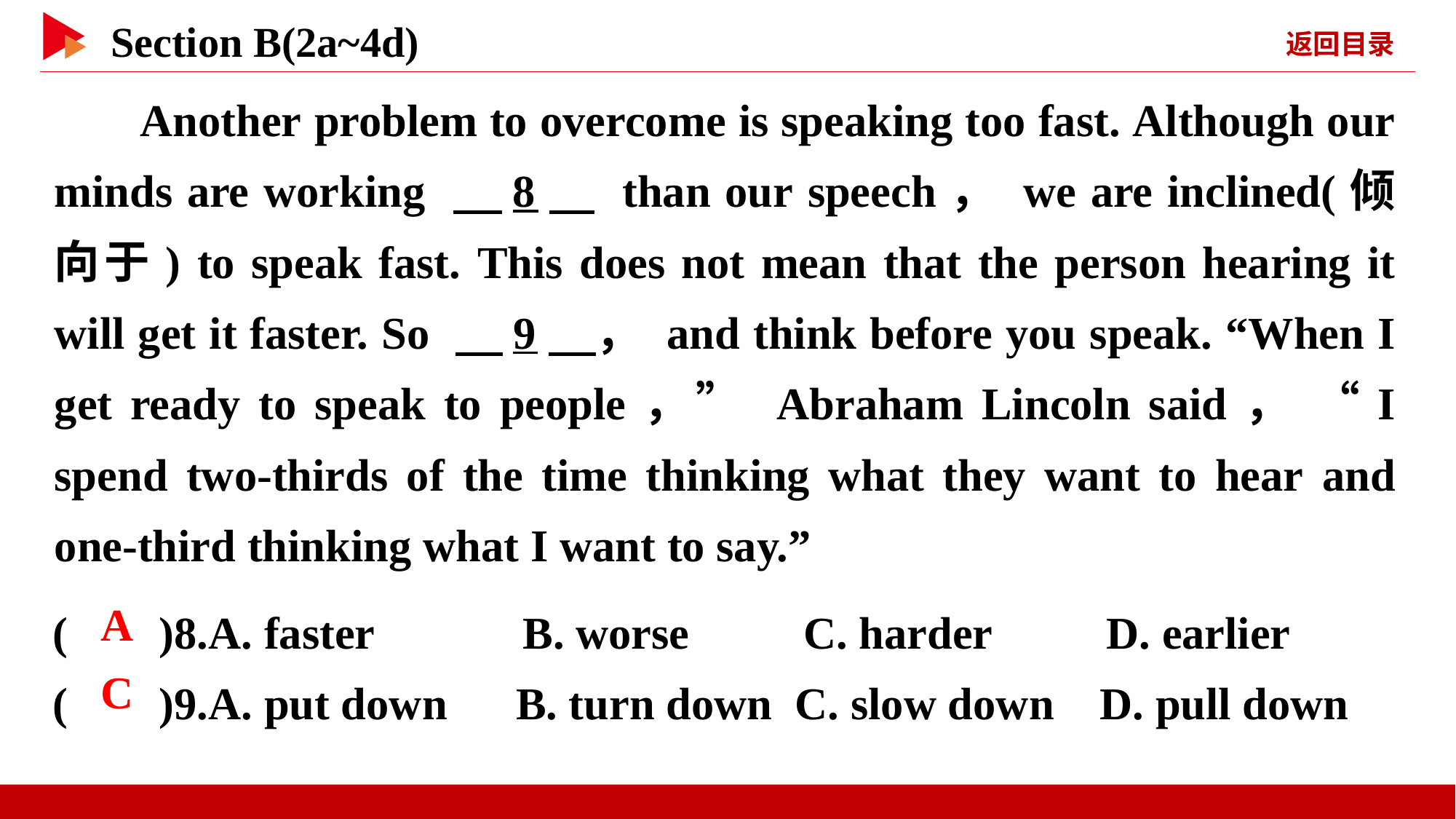

Another problem to overcome is speaking too fast. Although our minds are working 　8　 than our speech， we are inclined(倾向于) to speak fast. This does not mean that the person hearing it will get it faster. So 　9　， and think before you speak. “When I get ready to speak to people，” Abraham Lincoln said， “I spend two-thirds of the time thinking what they want to hear and one-third thinking what I want to say.”
(        )8.A. faster             B. worse          C. harder          D. earlier
(        )9.A. put down      B. turn down  C. slow down    D. pull down
   A
   C